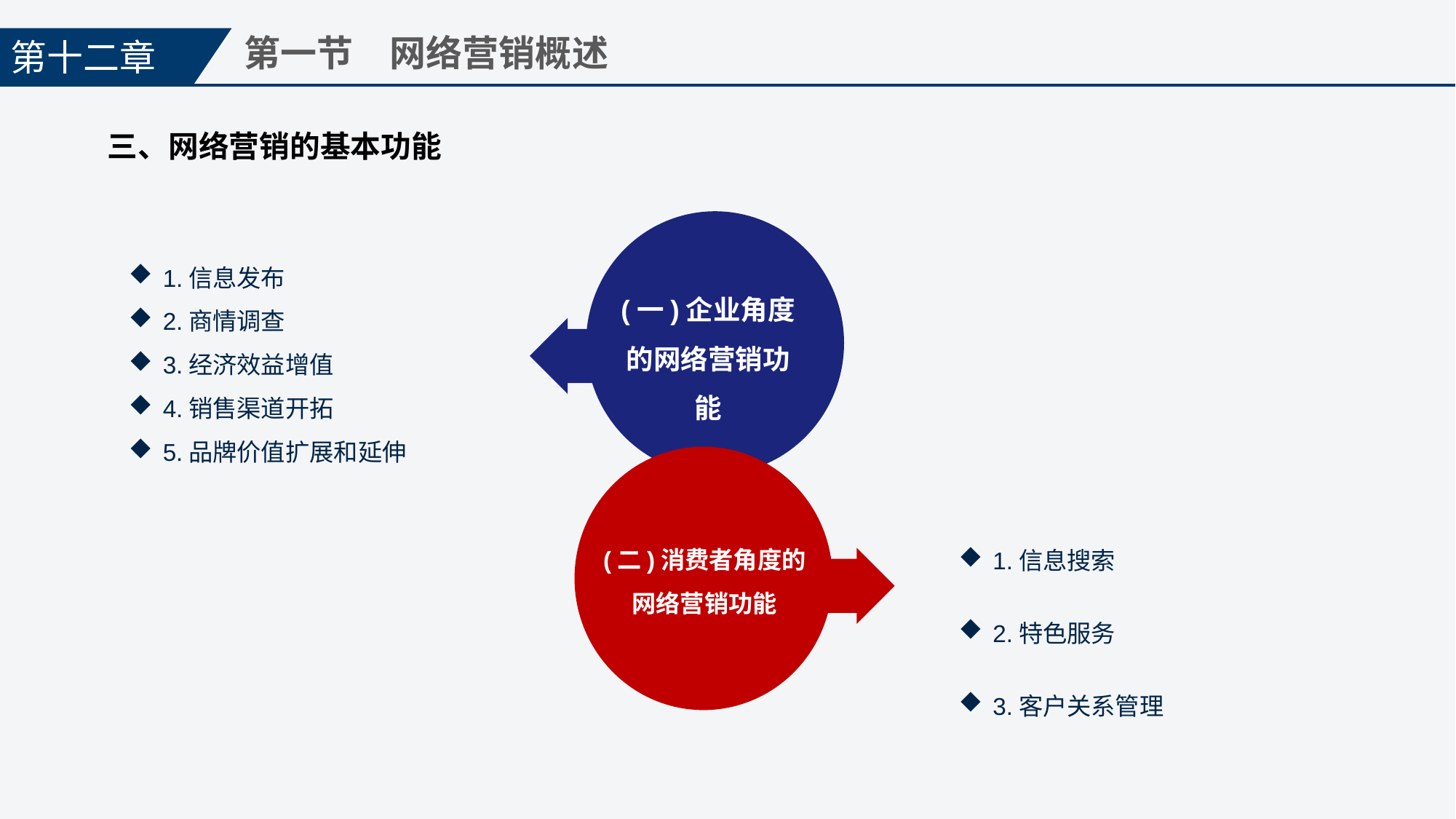

第十二章
第一节　网络营销概述
三、网络营销的基本功能

1.信息发布
2.商情调查
3.经济效益增值
4.销售渠道开拓
5.品牌价值扩展和延伸
(一)企业角度的网络营销功能

(二)消费者角度的网络营销功能
1.信息搜索
2.特色服务
3.客户关系管理